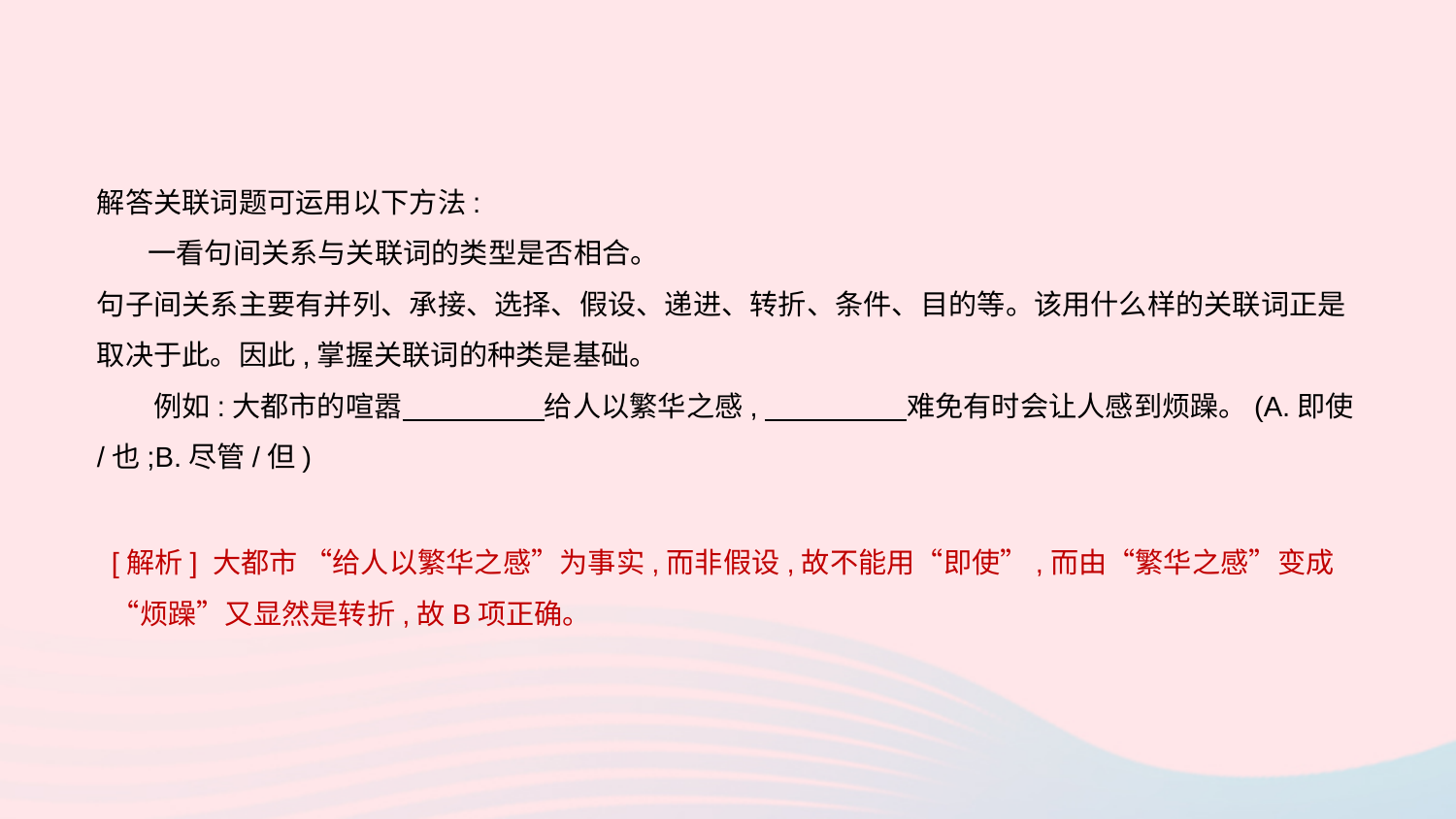

解答关联词题可运用以下方法:
       一看句间关系与关联词的类型是否相合。
句子间关系主要有并列、承接、选择、假设、递进、转折、条件、目的等。该用什么样的关联词正是取决于此。因此,掌握关联词的种类是基础。
　　例如:大都市的喧嚣　　　　　给人以繁华之感,　　　　　难免有时会让人感到烦躁。(A.即使/也;B.尽管/但)
[解析] 大都市 “给人以繁华之感”为事实,而非假设,故不能用“即使”,而由“繁华之感”变成“烦躁”又显然是转折,故B项正确。